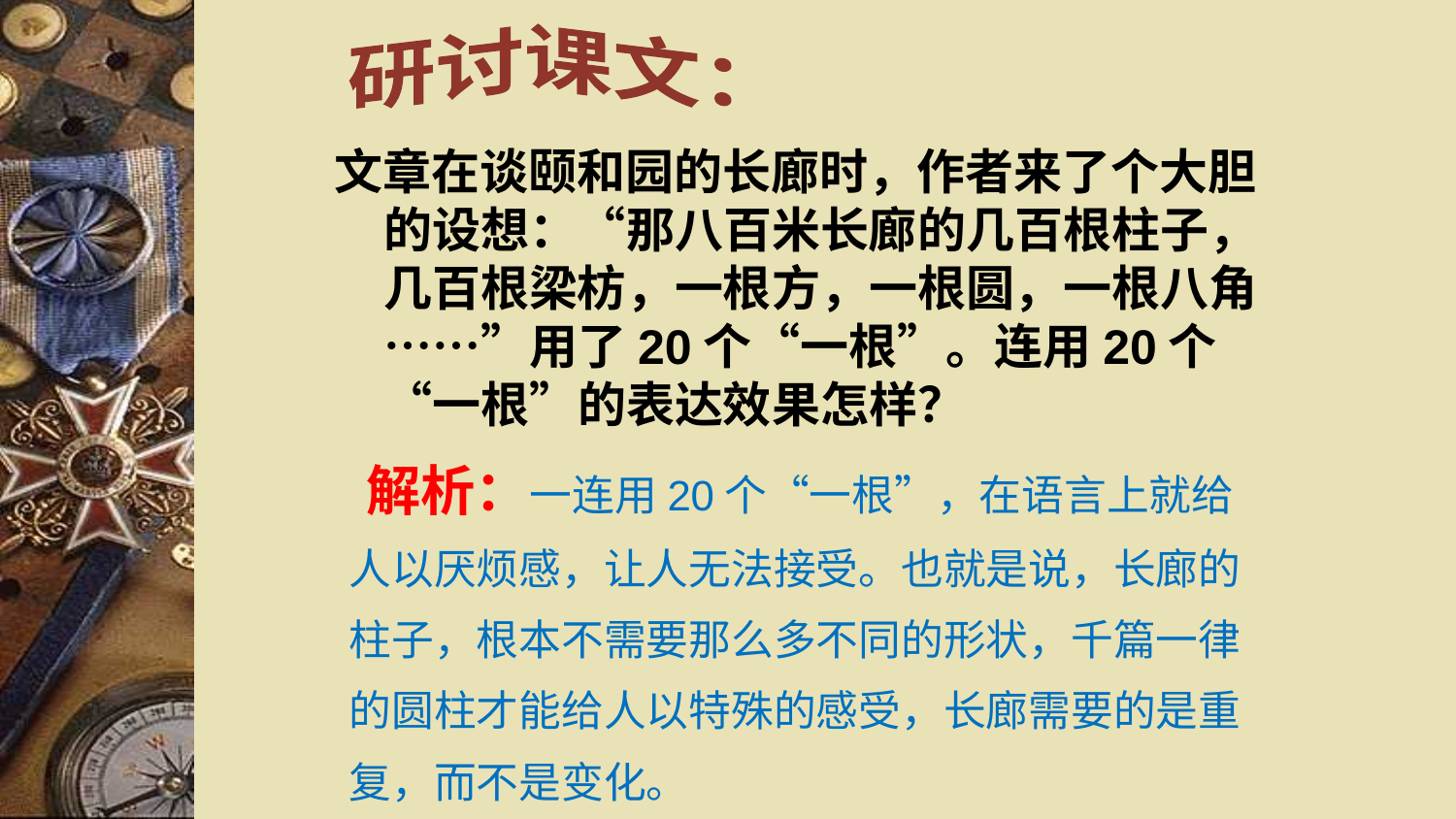

研讨课文：
文章在谈颐和园的长廊时，作者来了个大胆的设想：“那八百米长廊的几百根柱子，几百根梁枋，一根方，一根圆，一根八角……”用了20个“一根”。连用20个“一根”的表达效果怎样？
 解析：一连用20个“一根”，在语言上就给人以厌烦感，让人无法接受。也就是说，长廊的柱子，根本不需要那么多不同的形状，千篇一律的圆柱才能给人以特殊的感受，长廊需要的是重复，而不是变化。